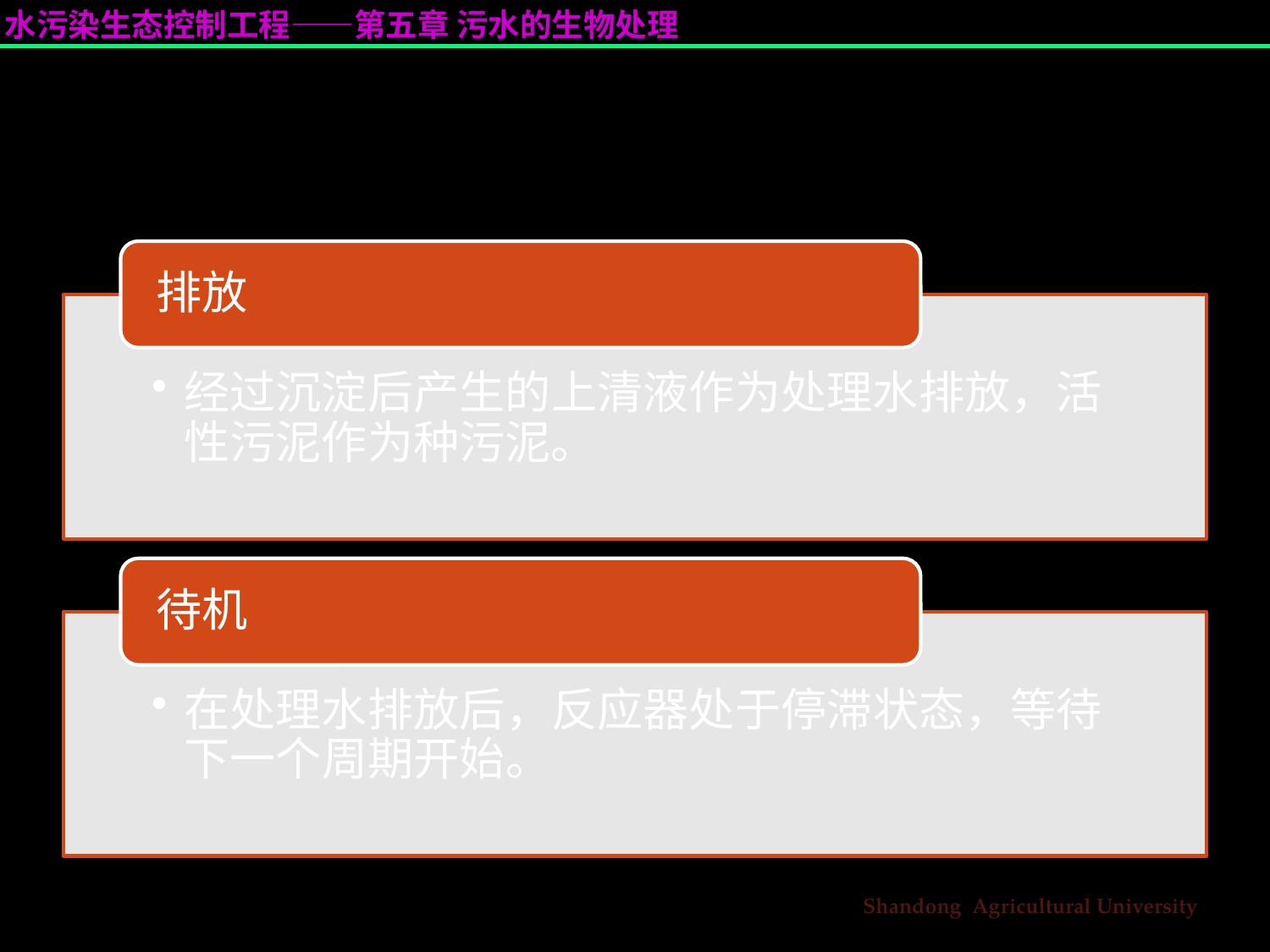

#
经过沉淀后产生的上清液作为处理水排放，活性污泥作为种污泥。
排放
在处理水排放后，反应器处于停滞状态，等待下一个周期开始。
待机